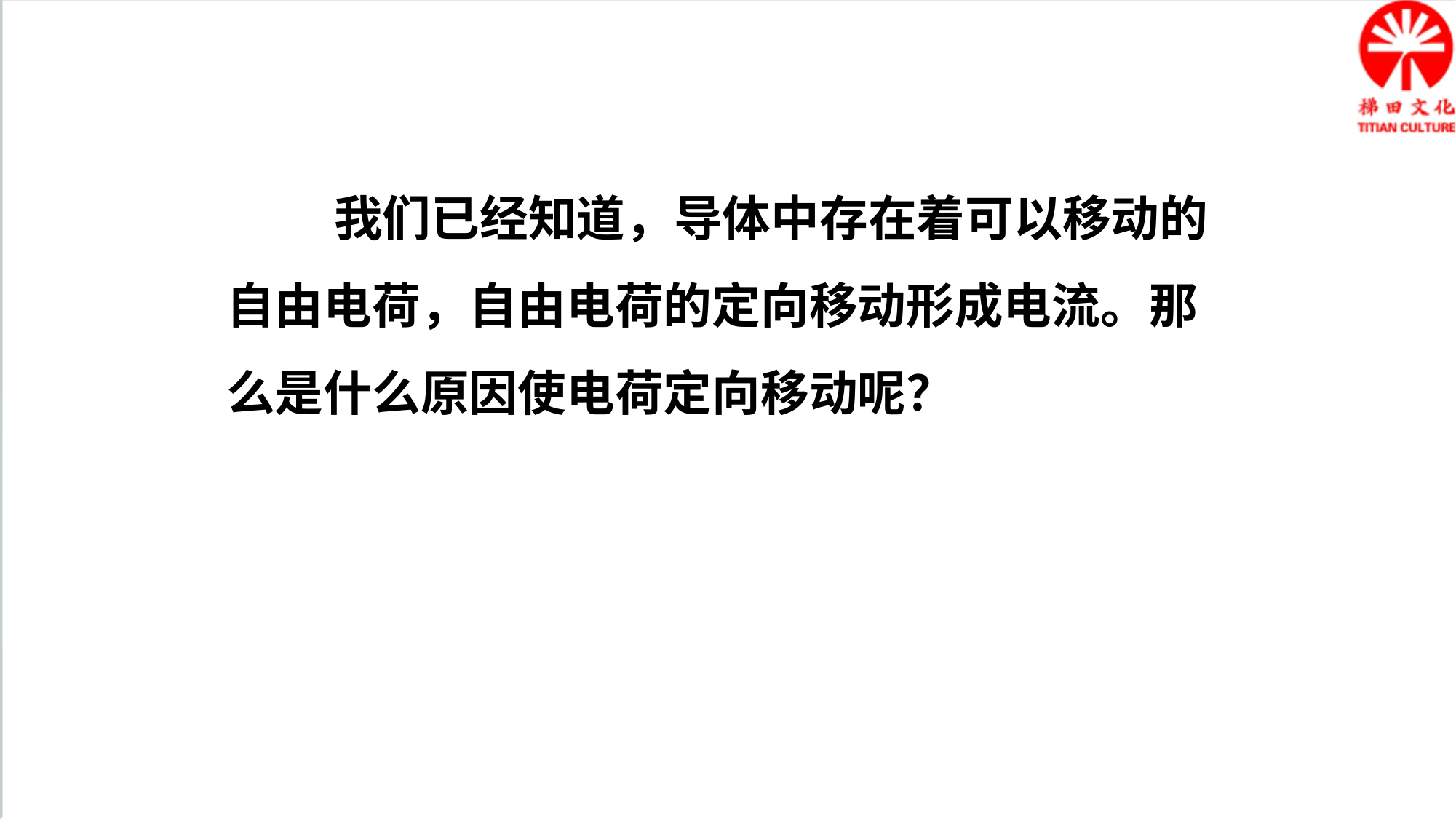

我们已经知道，导体中存在着可以移动的自由电荷，自由电荷的定向移动形成电流。那么是什么原因使电荷定向移动呢？